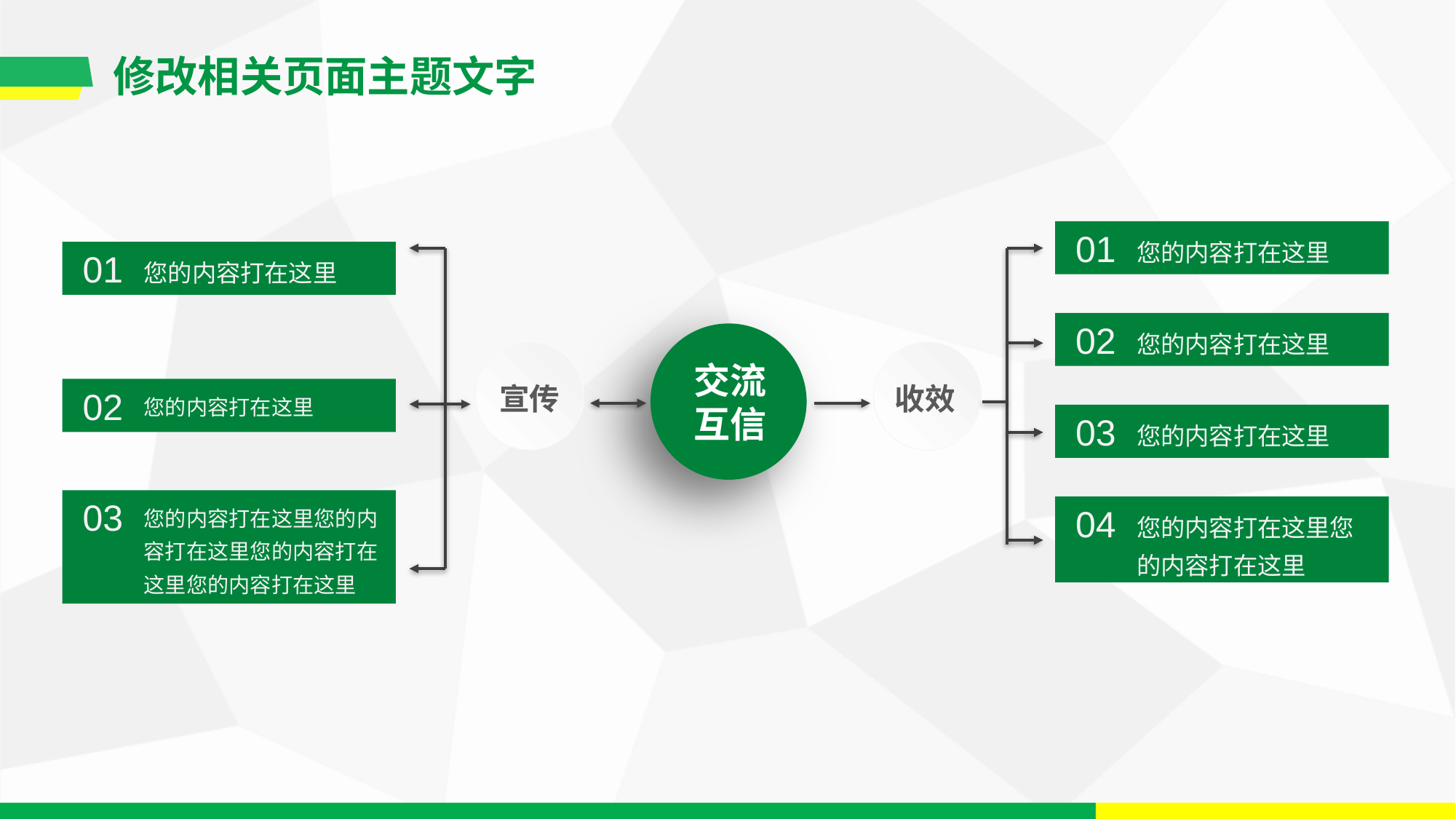

修改相关页面主题文字
01

您的内容打在这里
01

您的内容打在这里
02

您的内容打在这里

交流
互信

宣传

收效
02

您的内容打在这里
03

您的内容打在这里
03

您的内容打在这里您的内容打在这里您的内容打在这里您的内容打在这里
04

您的内容打在这里您的内容打在这里